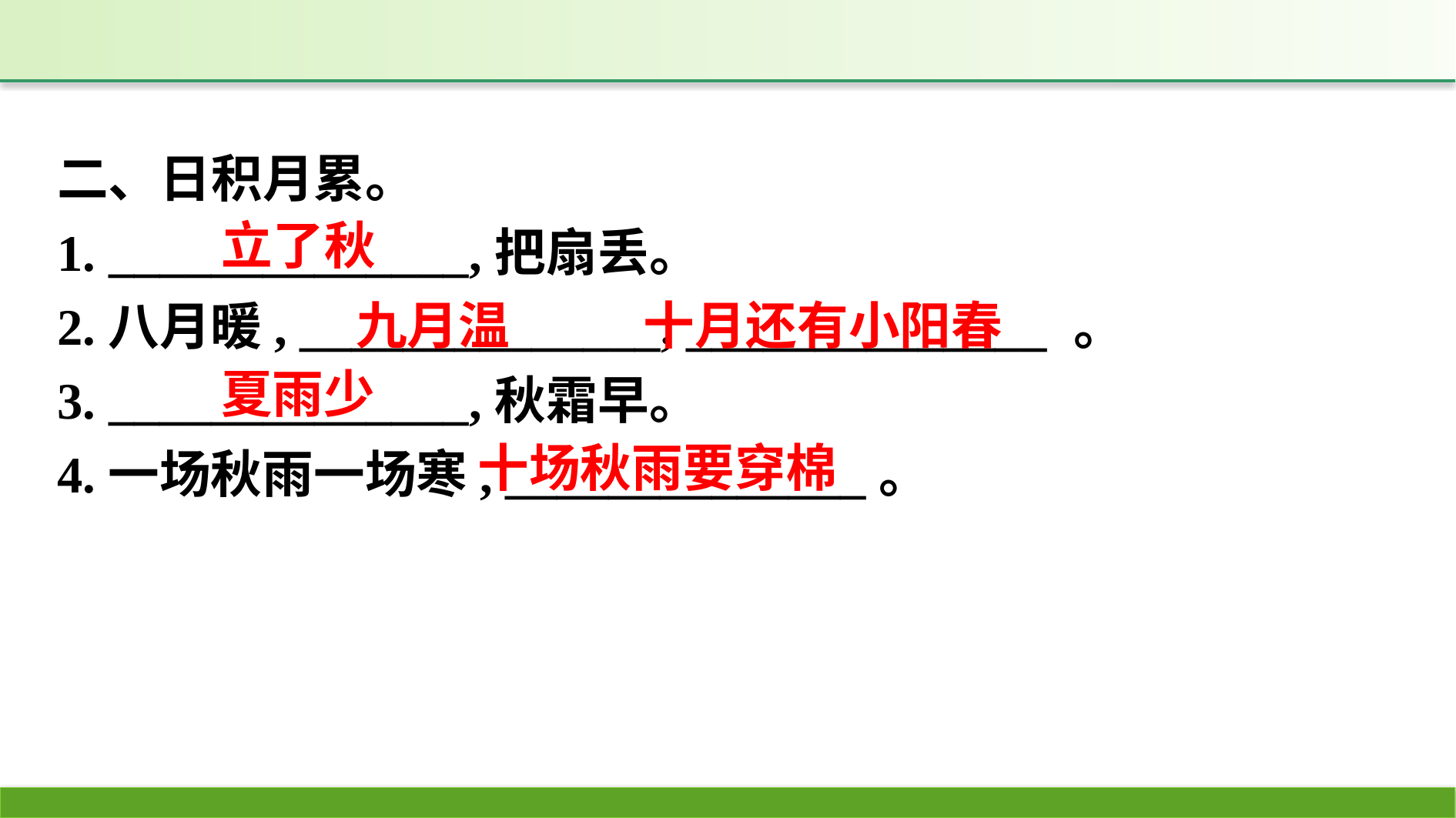

二、日积月累。
1. ______________,把扇丢。
2.八月暖, ______________, ______________ 。
3. ______________,秋霜早。
4.一场秋雨一场寒, ______________。
立了秋
九月温　       十月还有小阳春
夏雨少
十场秋雨要穿棉